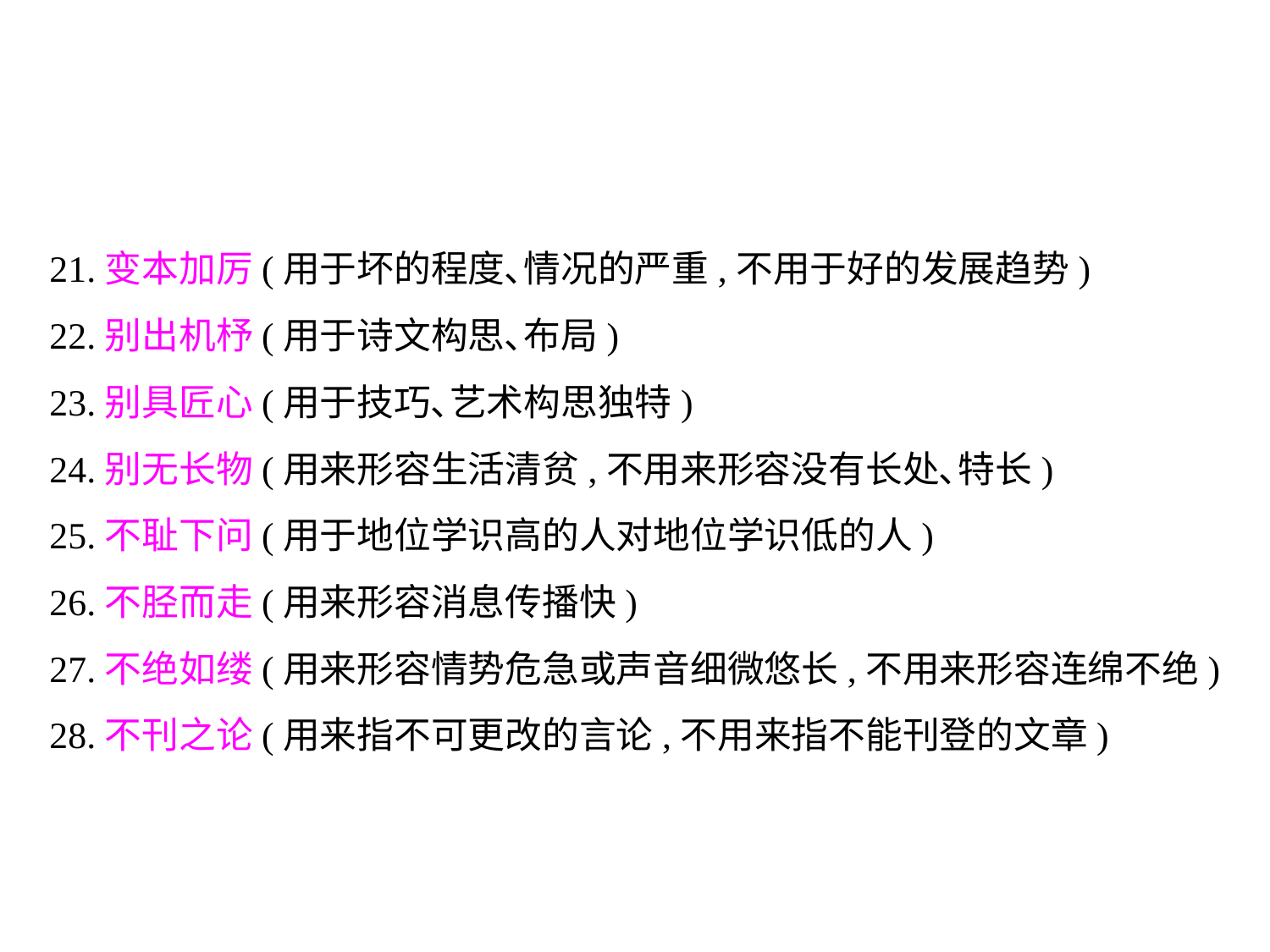

21.变本加厉(用于坏的程度､情况的严重,不用于好的发展趋势)
22.别出机杼(用于诗文构思､布局)
23.别具匠心(用于技巧､艺术构思独特)
24.别无长物(用来形容生活清贫,不用来形容没有长处､特长)
25.不耻下问(用于地位学识高的人对地位学识低的人)
26.不胫而走(用来形容消息传播快)
27.不绝如缕(用来形容情势危急或声音细微悠长,不用来形容连绵不绝)
28.不刊之论(用来指不可更改的言论,不用来指不能刊登的文章)